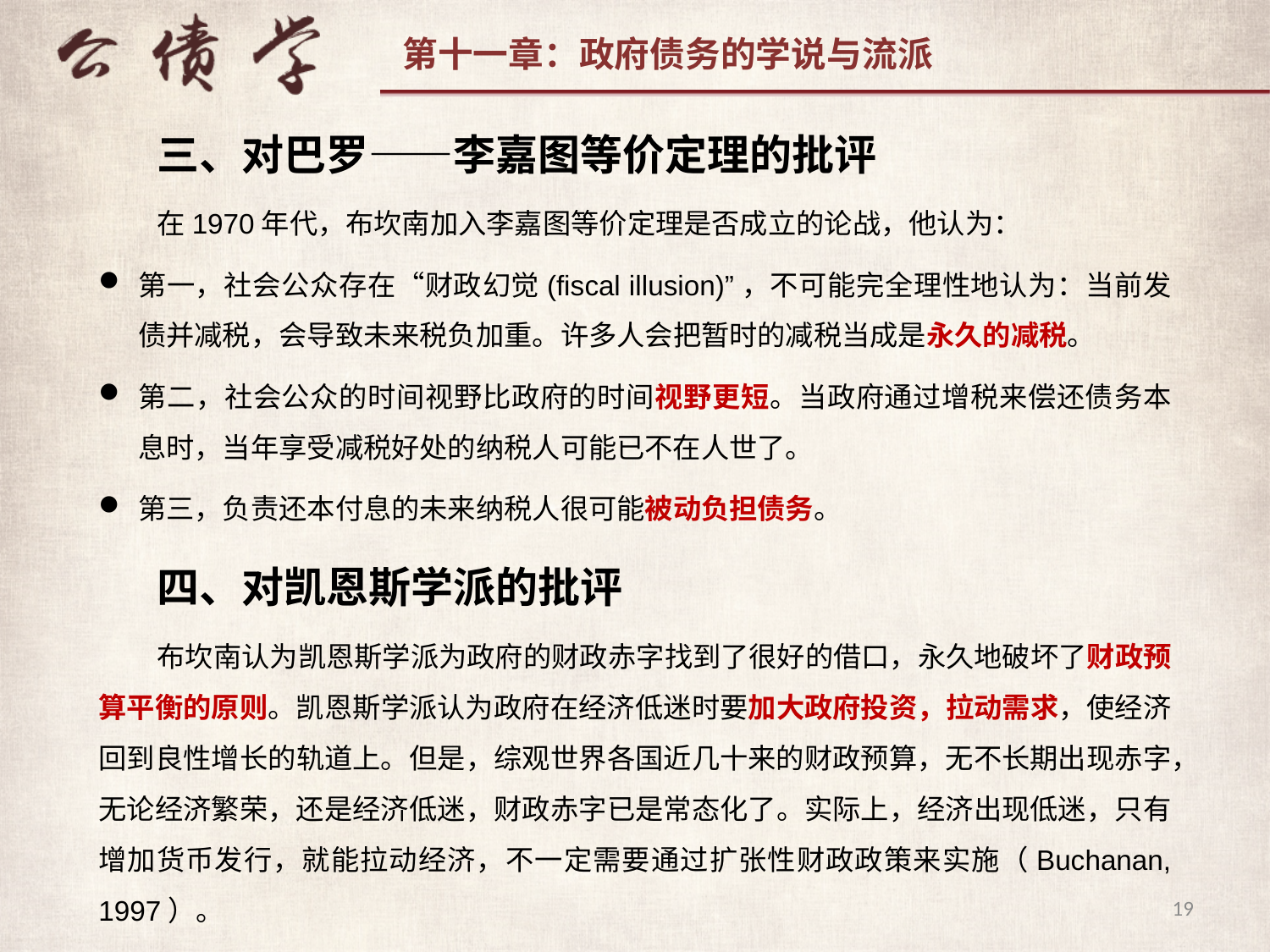

三、对巴罗——李嘉图等价定理的批评
在1970年代，布坎南加入李嘉图等价定理是否成立的论战，他认为：
第一，社会公众存在“财政幻觉(fiscal illusion)”，不可能完全理性地认为：当前发债并减税，会导致未来税负加重。许多人会把暂时的减税当成是永久的减税。
第二，社会公众的时间视野比政府的时间视野更短。当政府通过增税来偿还债务本息时，当年享受减税好处的纳税人可能已不在人世了。
第三，负责还本付息的未来纳税人很可能被动负担债务。
四、对凯恩斯学派的批评
布坎南认为凯恩斯学派为政府的财政赤字找到了很好的借口，永久地破坏了财政预算平衡的原则。凯恩斯学派认为政府在经济低迷时要加大政府投资，拉动需求，使经济回到良性增长的轨道上。但是，综观世界各国近几十来的财政预算，无不长期出现赤字，无论经济繁荣，还是经济低迷，财政赤字已是常态化了。实际上，经济出现低迷，只有增加货币发行，就能拉动经济，不一定需要通过扩张性财政政策来实施（Buchanan, 1997）。

19